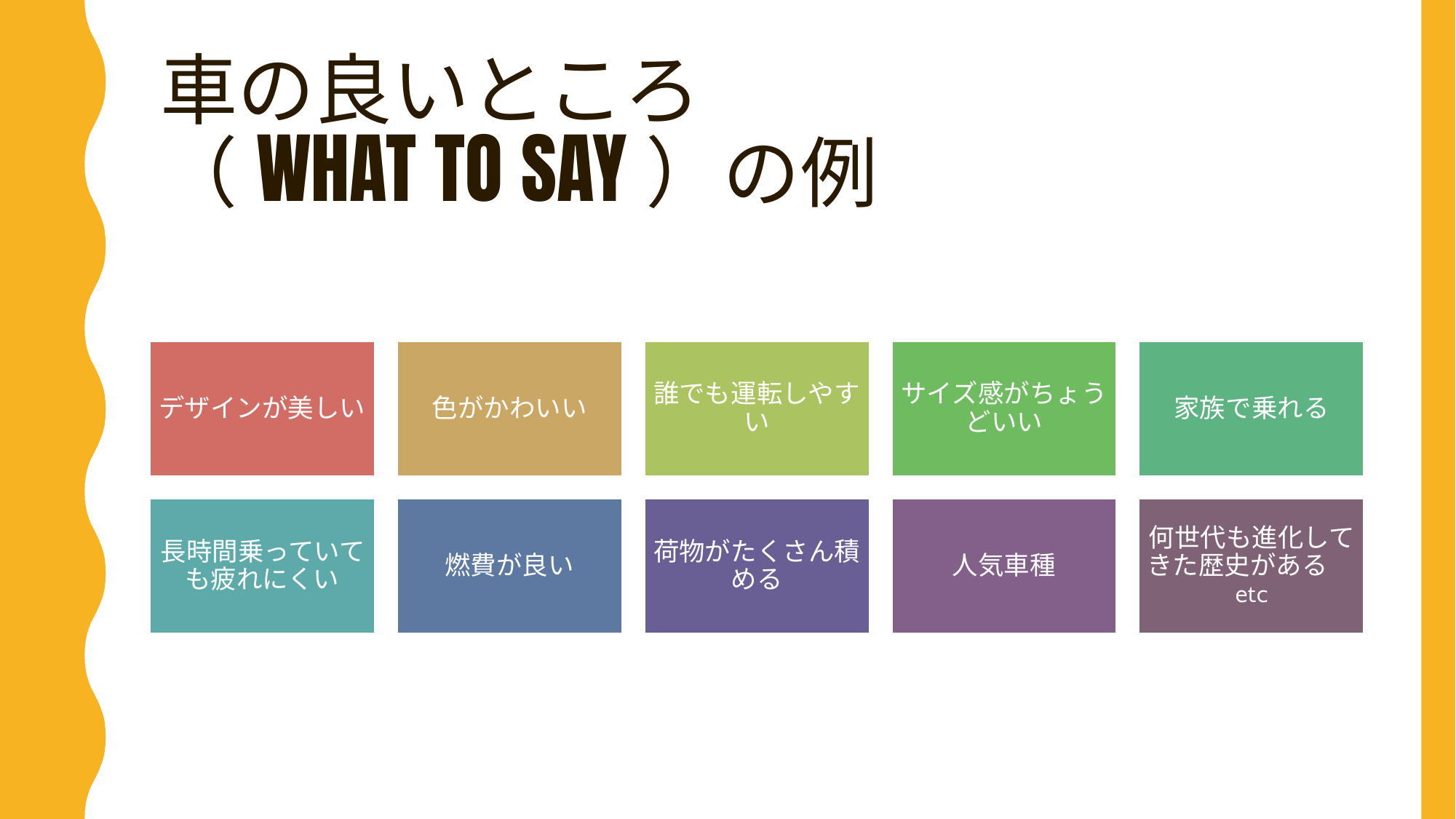

# 車の良いところ （WHAT TO SAY）の例

デザインが美しい

色がかわいい

誰でも運転しやすい

サイズ感がちょうどいい

家族で乗れる

長時間乗っていても疲れにくい

燃費が良い

荷物がたくさん積める

人気車種

何世代も進化してきた歴史がある　etc